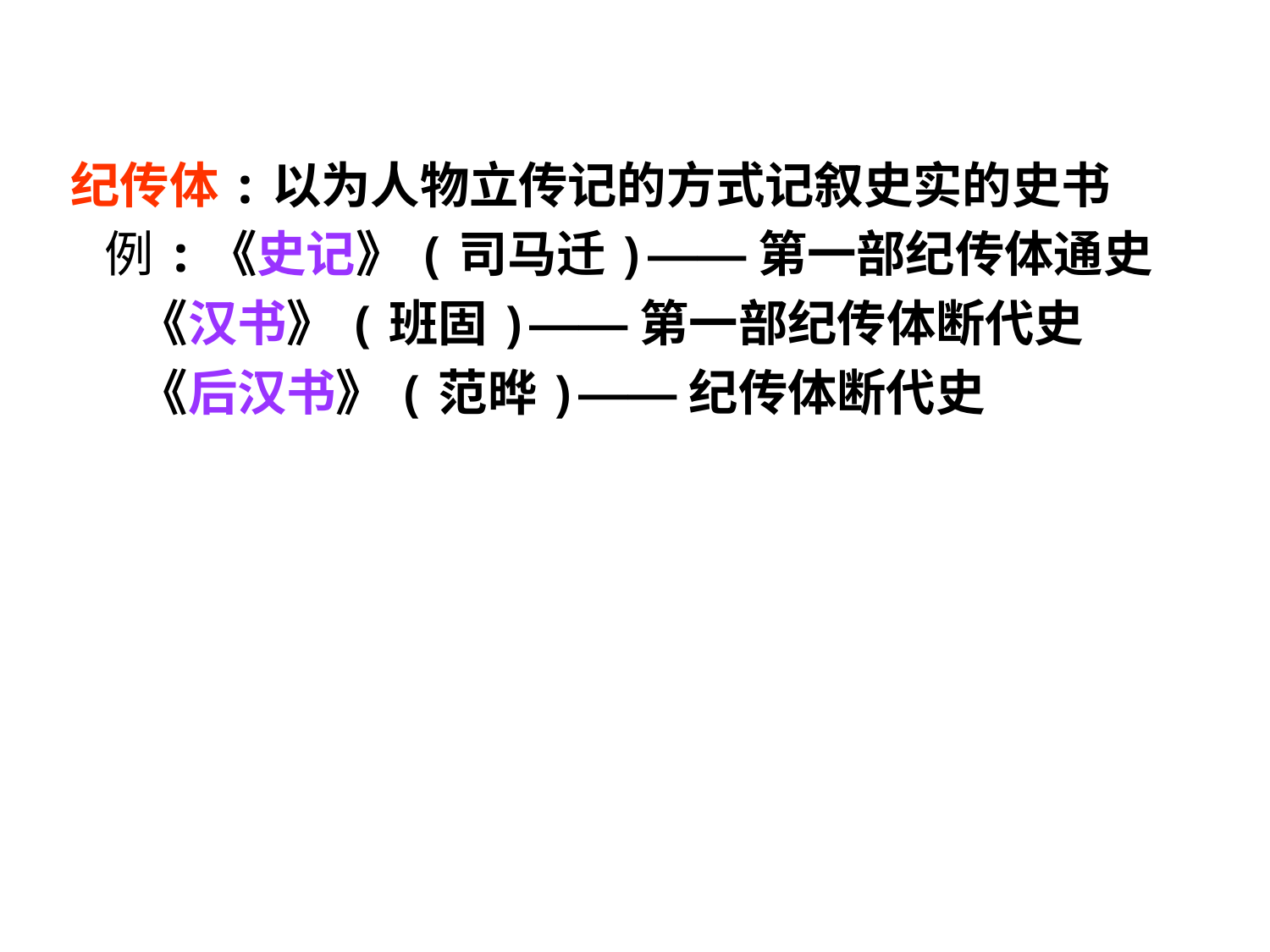

纪传体:以为人物立传记的方式记叙史实的史书
  例:《史记》(司马迁)——第一部纪传体通史
     《汉书》(班固)——第一部纪传体断代史
     《后汉书》(范晔)——纪传体断代史